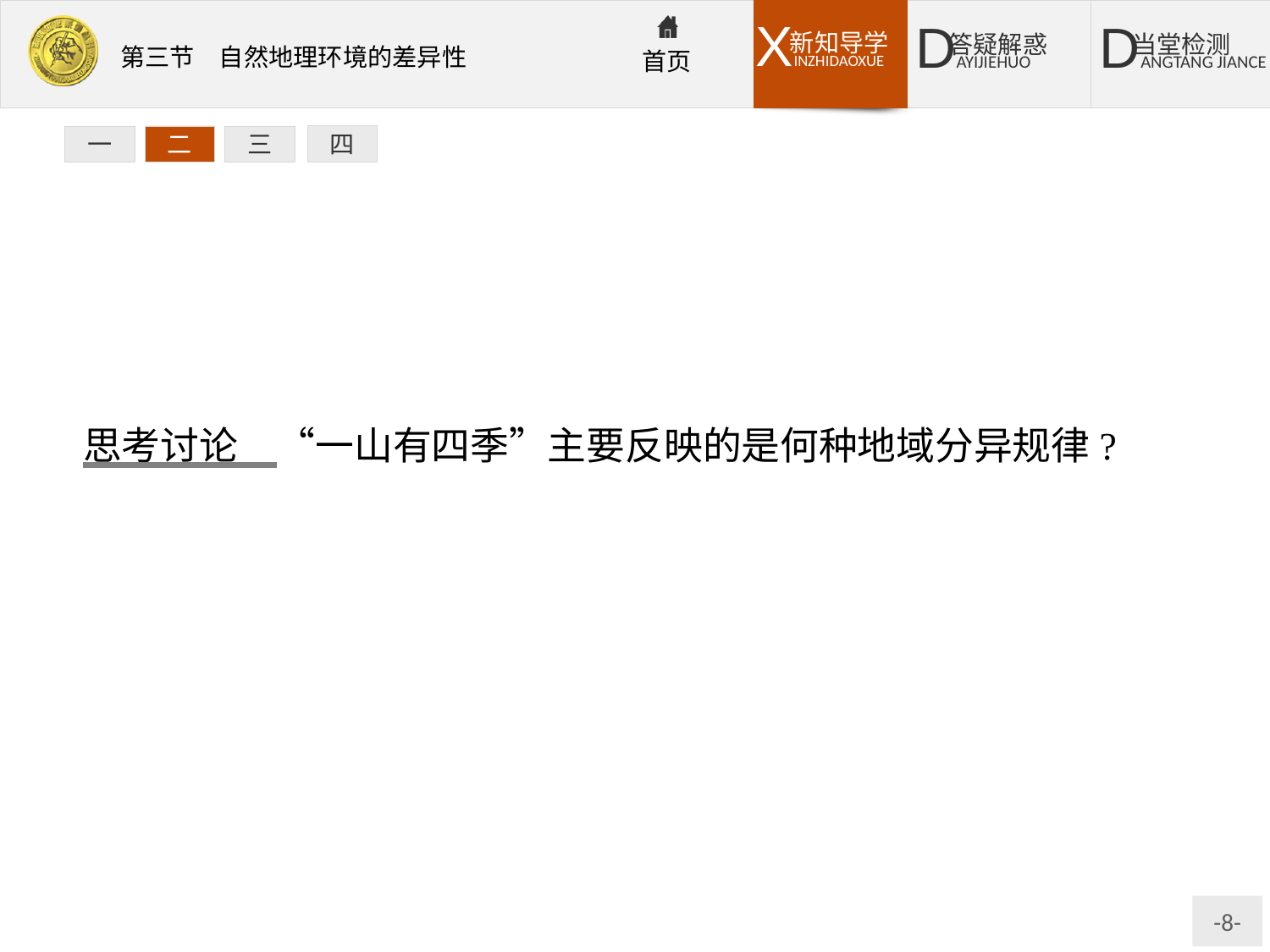

四
一
二
三
思考讨论　“一山有四季”主要反映的是何种地域分异规律?
提示:“一山有四季”说明了同一时间山地的不同海拔,表现出不同的自然景观,反映了垂直分异规律。